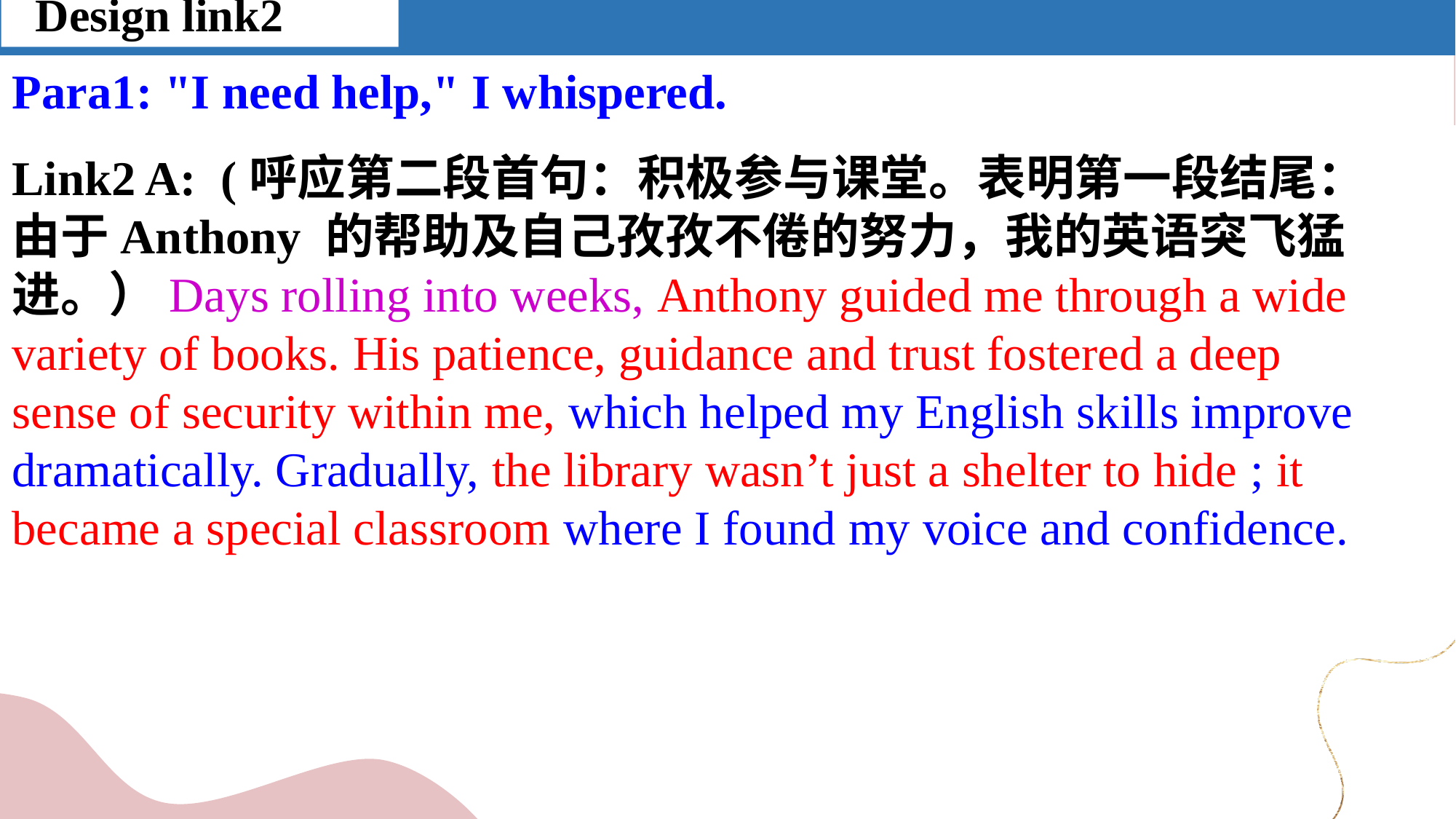

Design link2
Para1: "I need help," I whispered.

Link2 A:  (呼应第二段首句：积极参与课堂。表明第一段结尾：由于Anthony 的帮助及自己孜孜不倦的努力，我的英语突飞猛进。）Days rolling into weeks, Anthony guided me through a wide variety of books. His patience, guidance and trust fostered a deep sense of security within me, which helped my English skills improve dramatically. Gradually, the library wasn’t just a shelter to hide ; it became a special classroom where I found my voice and confidence.